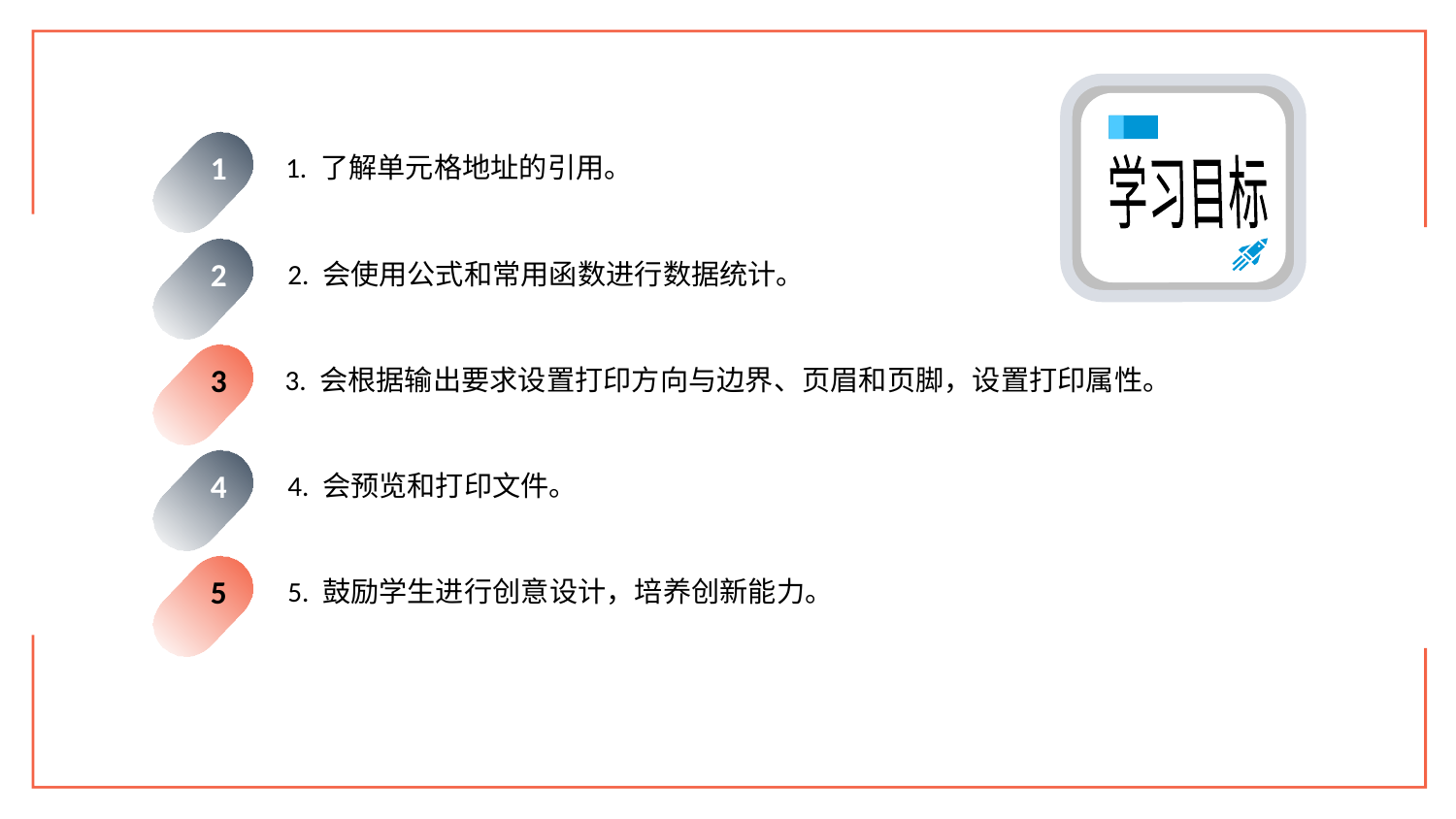

1. 了解单元格地址的引用。
1

学习目标
2. 会使用公式和常用函数进行数据统计。
2

3. 会根据输出要求设置打印方向与边界、页眉和页脚，设置打印属性。
3

4. 会预览和打印文件。
4

5. 鼓励学生进行创意设计，培养创新能力。
5